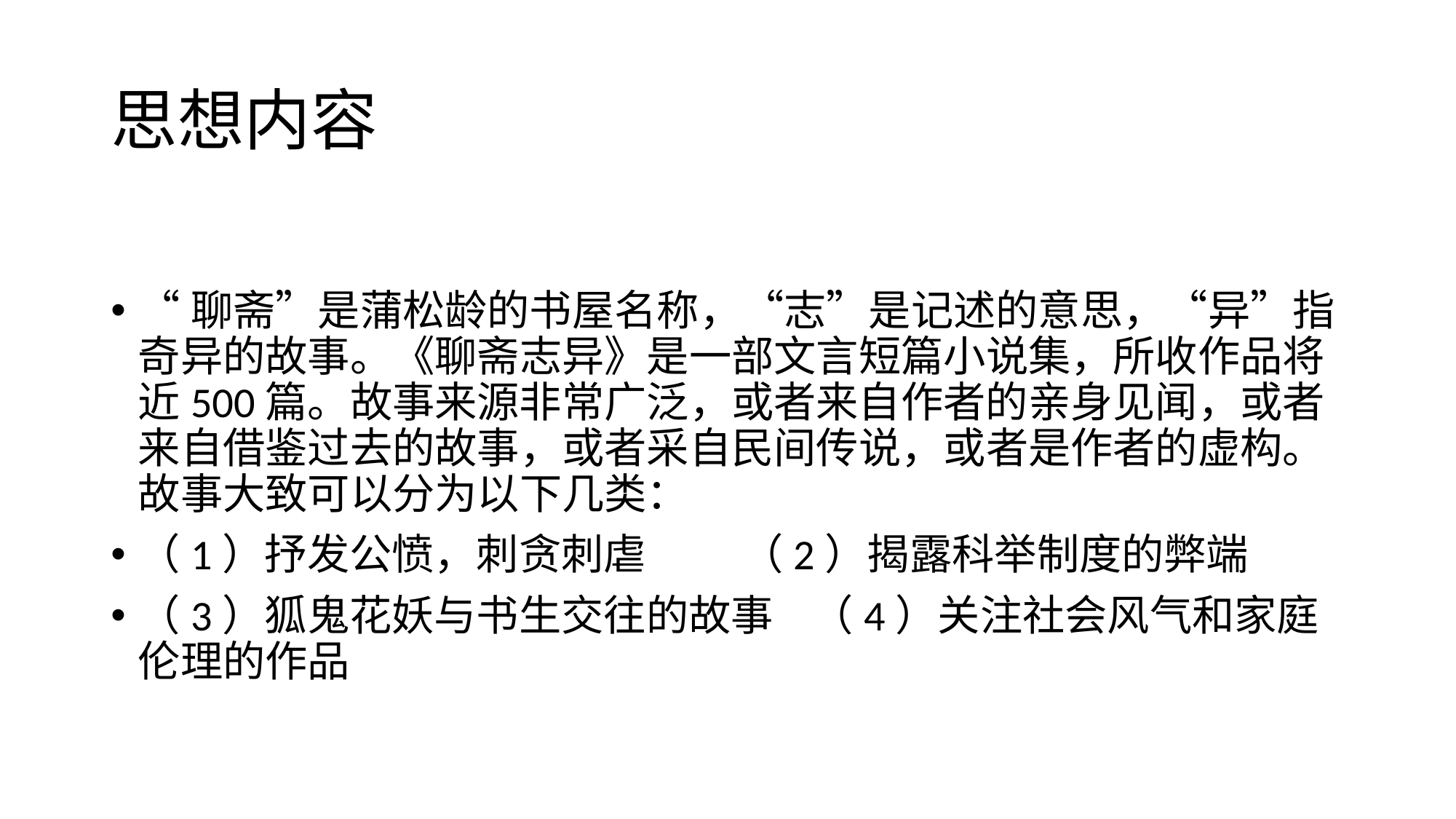

# 思想内容

“聊斋”是蒲松龄的书屋名称，“志”是记述的意思，“异”指奇异的故事。《聊斋志异》是一部文言短篇小说集，所收作品将近500篇。故事来源非常广泛，或者来自作者的亲身见闻，或者来自借鉴过去的故事，或者采自民间传说，或者是作者的虚构。故事大致可以分为以下几类：
（1）抒发公愤，刺贪刺虐          （2）揭露科举制度的弊端
（3）狐鬼花妖与书生交往的故事    （4）关注社会风气和家庭伦理的作品